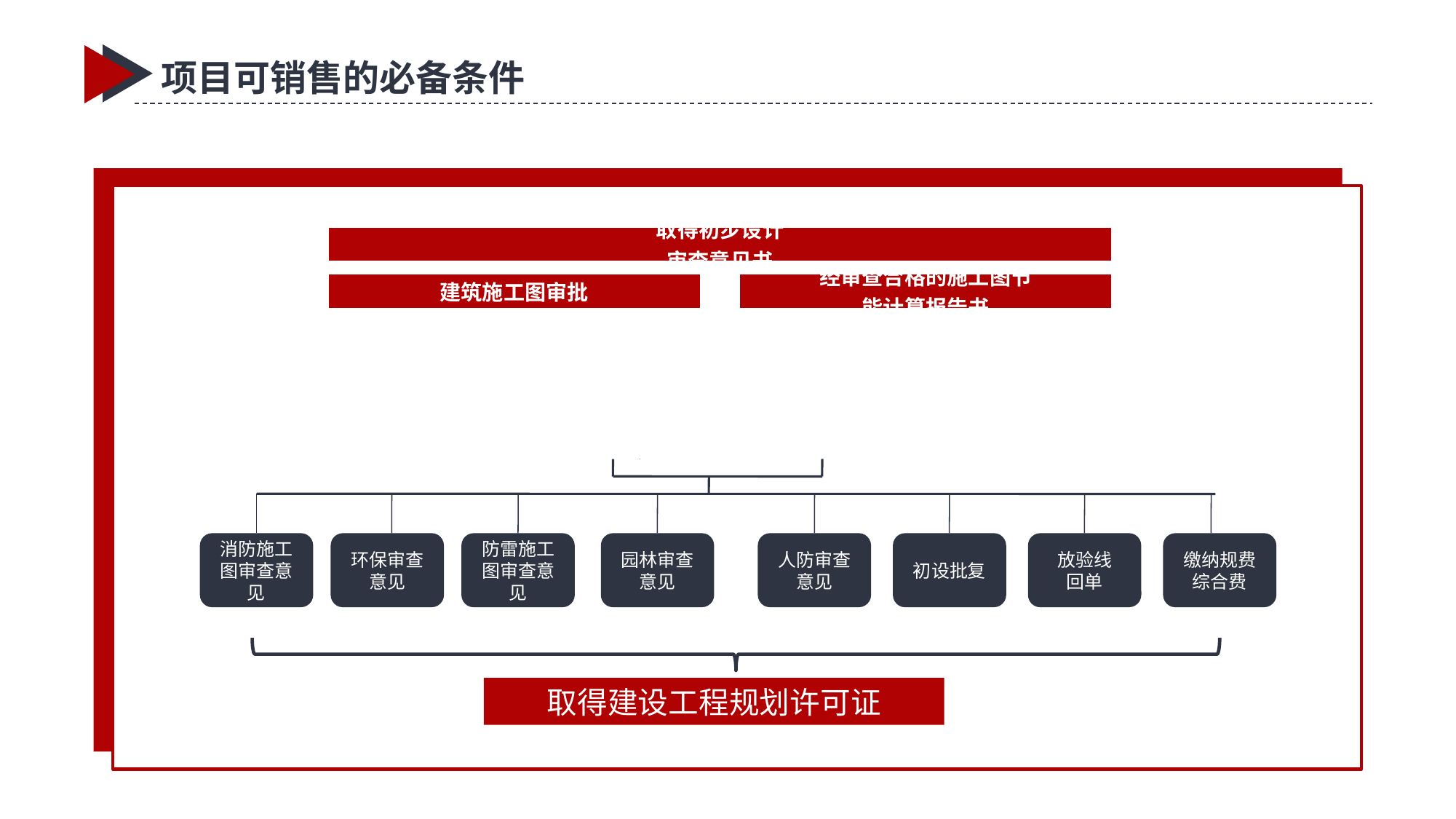

项目可销售的必备条件

取得初步设计
审查意见书
建筑施工图审批
经审查合格的施工图节
能计算报告书
消防施工图审查意见
环保审查意见
防雷施工图审查意见
园林审查意见
人防审查意见
初设批复
放验线
回单
缴纳规费综合费
取得建设工程规划许可证